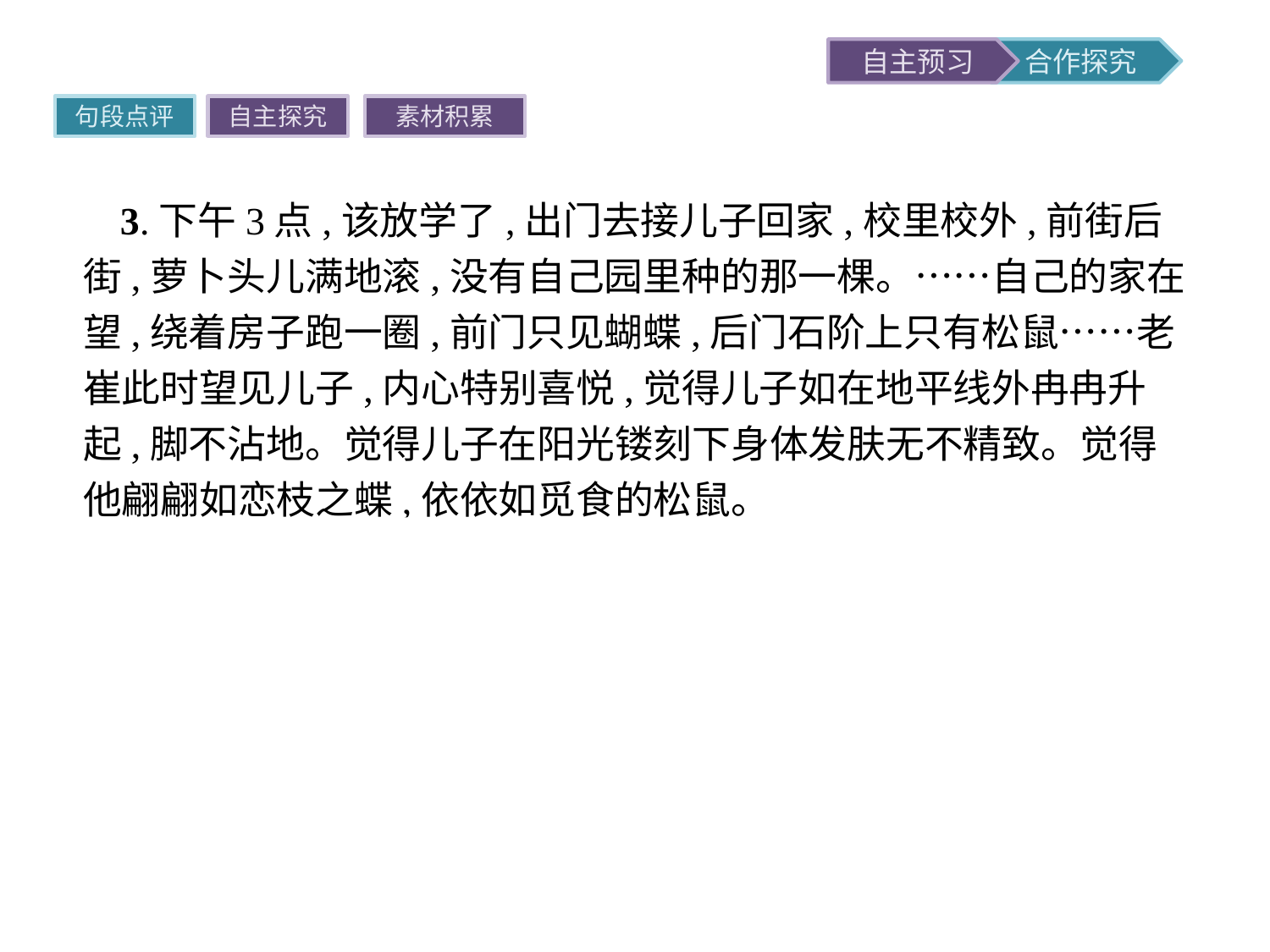

句段点评
自主探究
素材积累
3.下午3点,该放学了,出门去接儿子回家,校里校外,前街后街,萝卜头儿满地滚,没有自己园里种的那一棵。……自己的家在望,绕着房子跑一圈,前门只见蝴蝶,后门石阶上只有松鼠……老崔此时望见儿子,内心特别喜悦,觉得儿子如在地平线外冉冉升起,脚不沾地。觉得儿子在阳光镂刻下身体发肤无不精致。觉得他翩翩如恋枝之蝶,依依如觅食的松鼠。
点评读到这些精彩的描写,我们深深地被这种父爱感动的同时,也不由地被作者的幽默感染。幽默的语言是一种以语言为建筑材料,以智慧和理性为内核,以美的形式为外观表现,以契机为催化剂的艺术形式。它不仅含有笑料,更重要的是它含蓄蕴藉、深沉犀利,给人以无穷的回味和智慧的启迪。